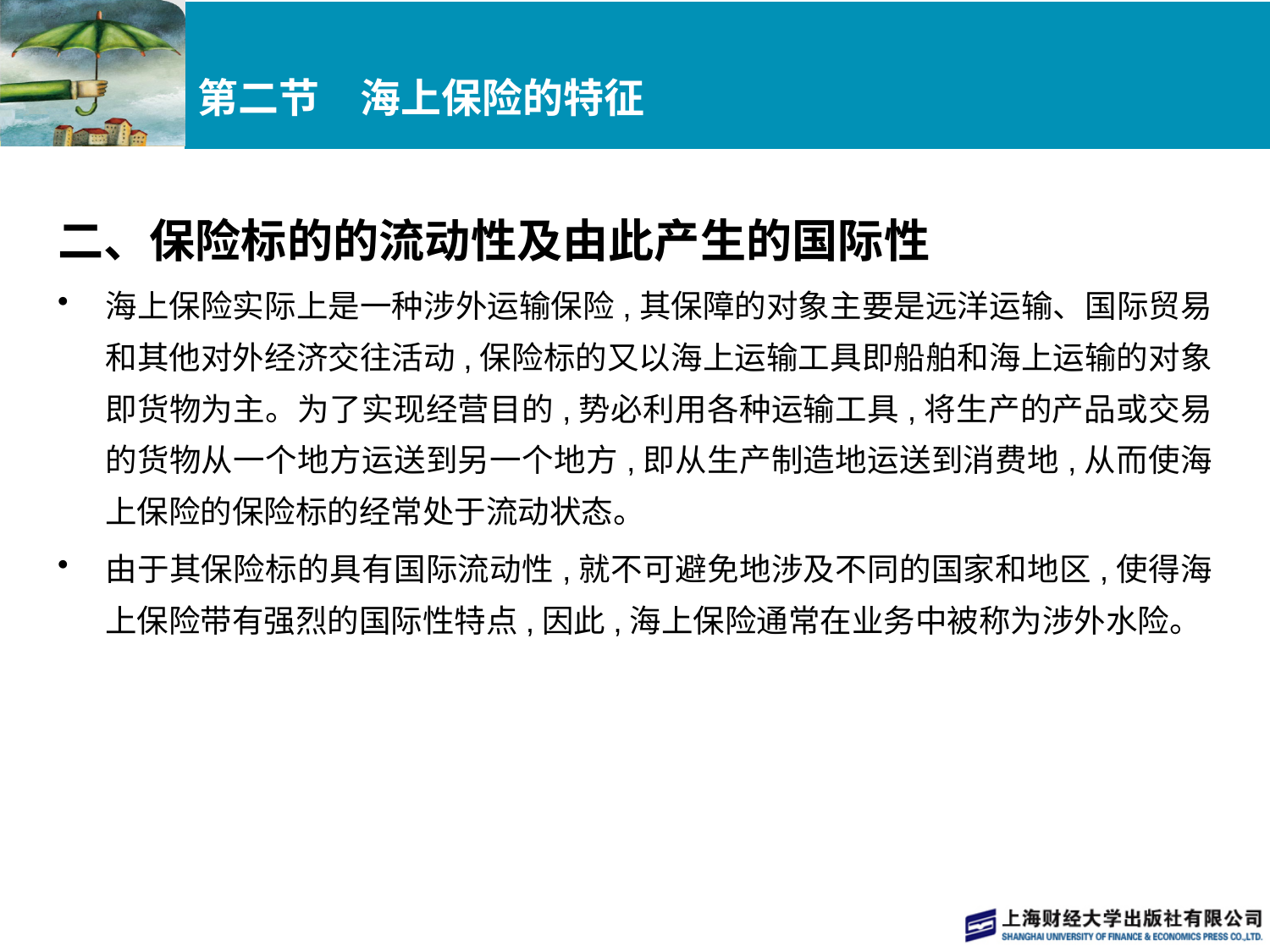

# 第二节　海上保险的特征
二、保险标的的流动性及由此产生的国际性
海上保险实际上是一种涉外运输保险,其保障的对象主要是远洋运输、国际贸易和其他对外经济交往活动,保险标的又以海上运输工具即船舶和海上运输的对象即货物为主。为了实现经营目的,势必利用各种运输工具,将生产的产品或交易的货物从一个地方运送到另一个地方,即从生产制造地运送到消费地,从而使海上保险的保险标的经常处于流动状态。
由于其保险标的具有国际流动性,就不可避免地涉及不同的国家和地区,使得海上保险带有强烈的国际性特点,因此,海上保险通常在业务中被称为涉外水险。